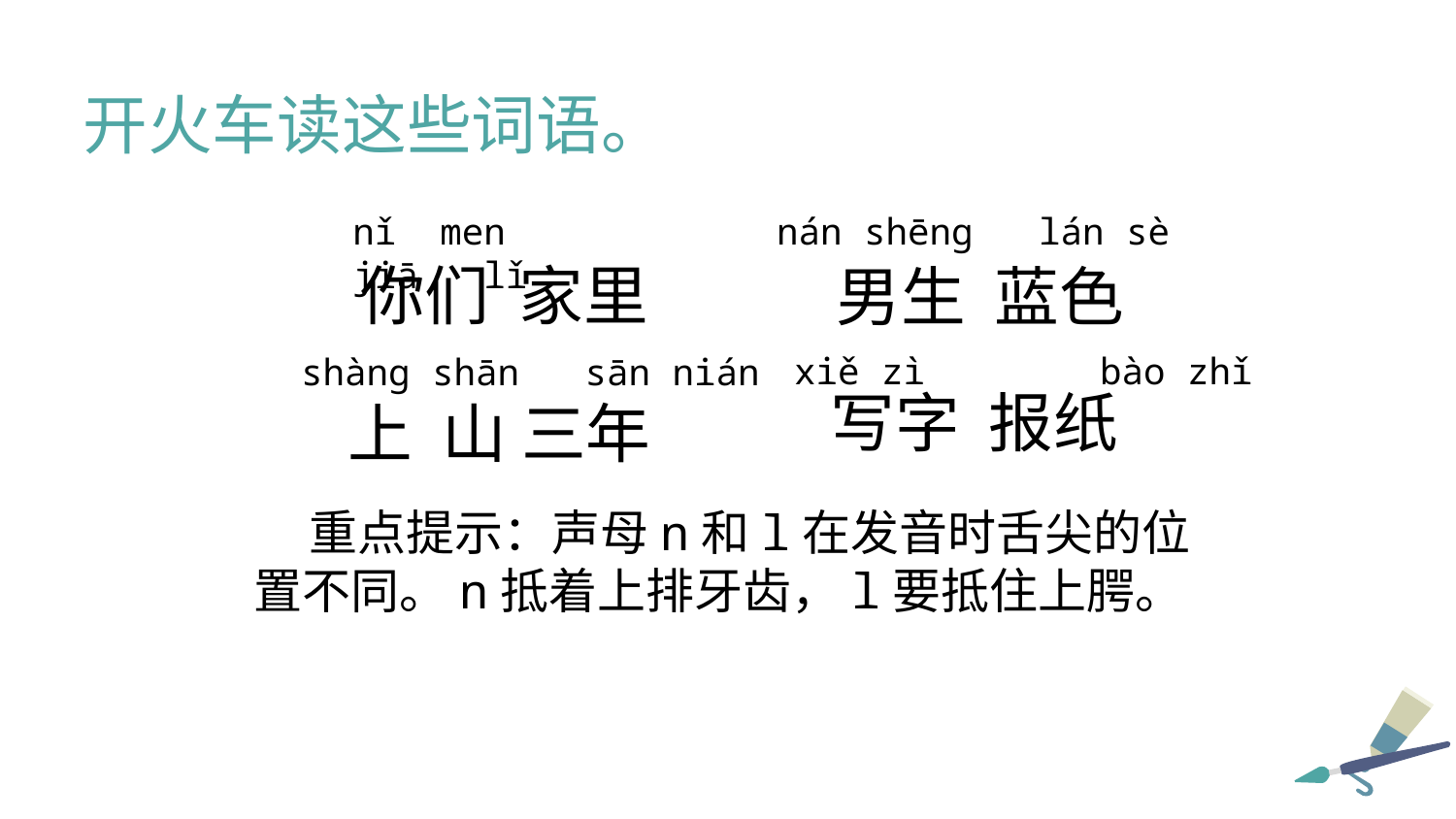

开火车读这些词语。
nǐ  men      jiā   lǐ
nán shēng   lán sè
你们  家里
男生  蓝色
xiě zì        bào zhǐ
shàng shān   sān nián
写字  报纸
上  山 三年
    重点提示：声母n和l在发音时舌尖的位置不同。n抵着上排牙齿，l要抵住上腭。